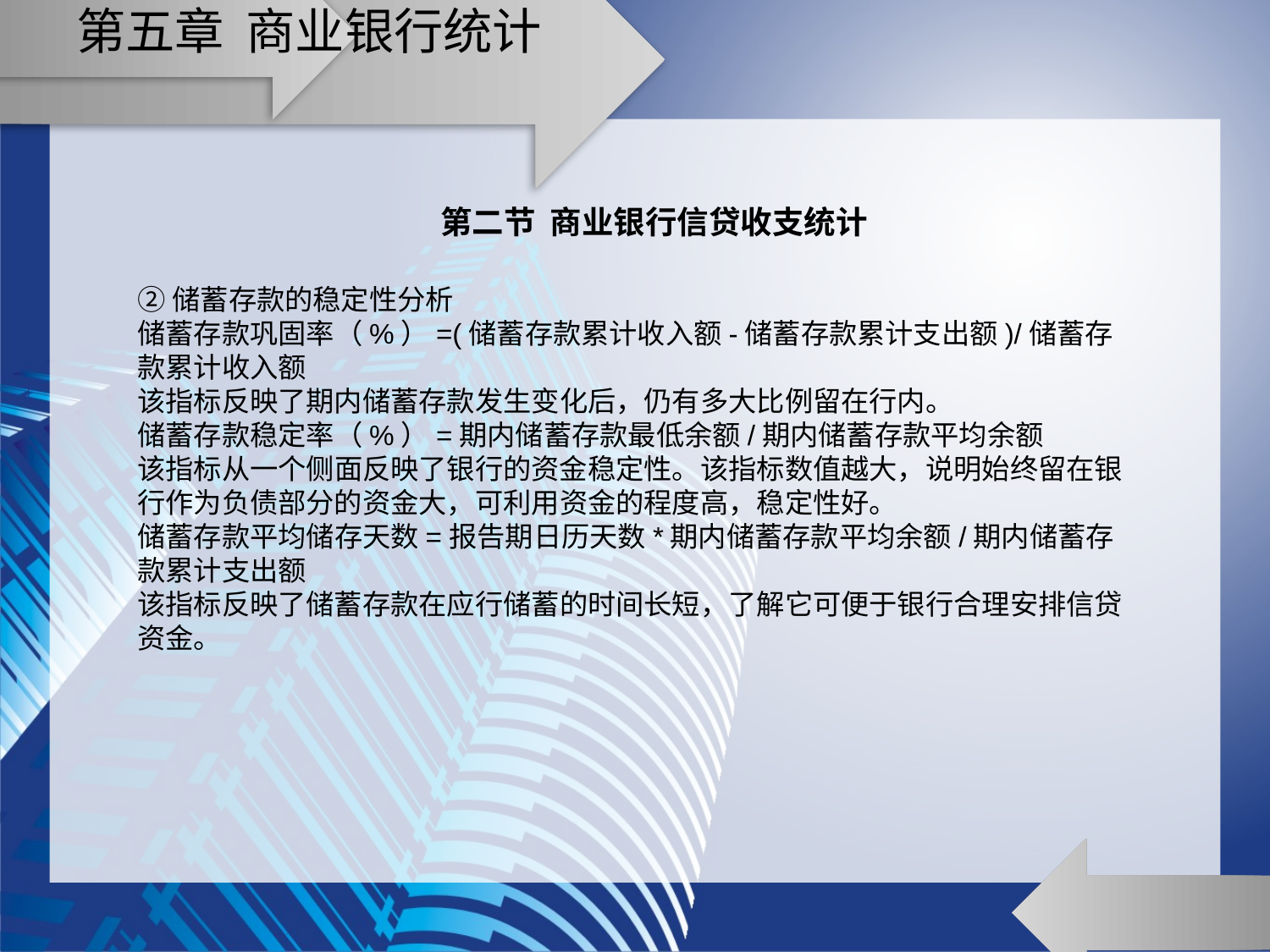

# 第五章  商业银行统计
第二节  商业银行信贷收支统计
②储蓄存款的稳定性分析
储蓄存款巩固率（%）=(储蓄存款累计收入额-储蓄存款累计支出额)/储蓄存款累计收入额
该指标反映了期内储蓄存款发生变化后，仍有多大比例留在行内。
储蓄存款稳定率（%）=期内储蓄存款最低余额/期内储蓄存款平均余额
该指标从一个侧面反映了银行的资金稳定性。该指标数值越大，说明始终留在银行作为负债部分的资金大，可利用资金的程度高，稳定性好。
储蓄存款平均储存天数=报告期日历天数*期内储蓄存款平均余额/期内储蓄存款累计支出额
该指标反映了储蓄存款在应行储蓄的时间长短，了解它可便于银行合理安排信贷资金。